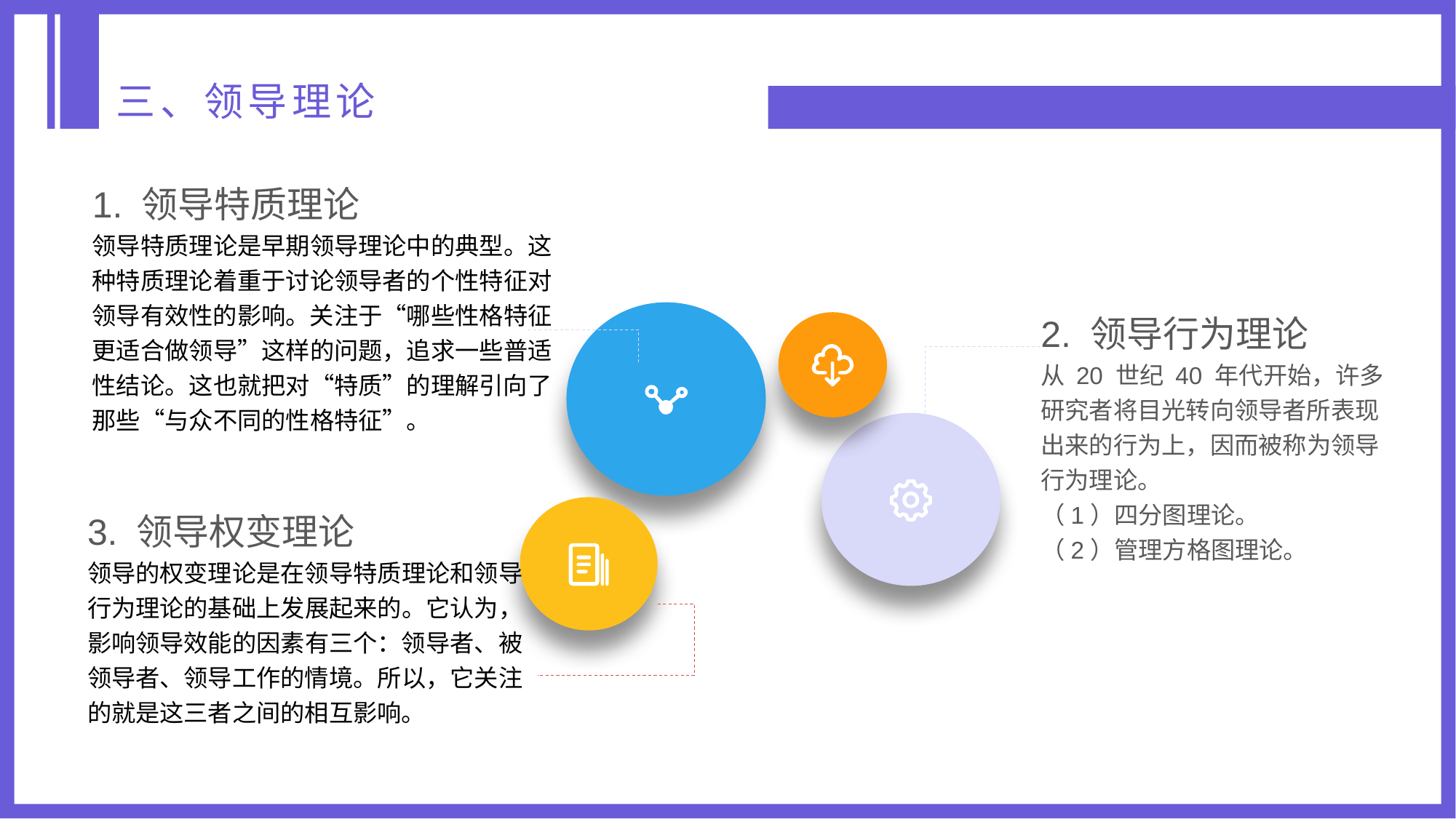

三、领导理论
1. 领导特质理论
领导特质理论是早期领导理论中的典型。这种特质理论着重于讨论领导者的个性特征对领导有效性的影响。关注于“哪些性格特征更适合做领导”这样的问题，追求一些普适性结论。这也就把对“特质”的理解引向了那些“与众不同的性格特征”。
2. 领导行为理论
从 20 世纪 40 年代开始，许多研究者将目光转向领导者所表现出来的行为上，因而被称为领导行为理论。
（1）四分图理论。
（2）管理方格图理论。

3. 领导权变理论
领导的权变理论是在领导特质理论和领导行为理论的基础上发展起来的。它认为，影响领导效能的因素有三个：领导者、被领导者、领导工作的情境。所以，它关注的就是这三者之间的相互影响。